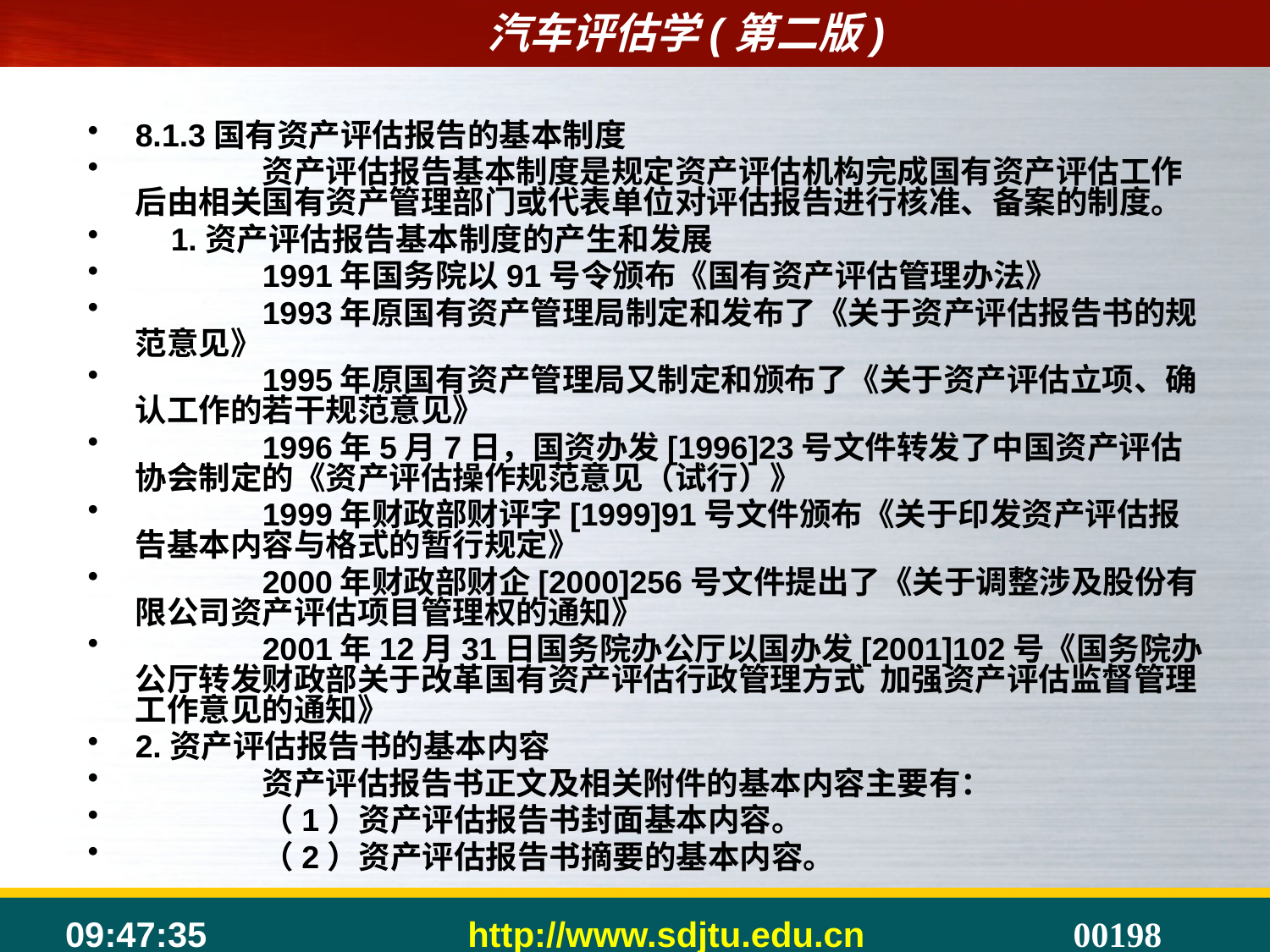

#
8.1.3国有资产评估报告的基本制度
	资产评估报告基本制度是规定资产评估机构完成国有资产评估工作后由相关国有资产管理部门或代表单位对评估报告进行核准、备案的制度。
    1.资产评估报告基本制度的产生和发展
	1991年国务院以91号令颁布《国有资产评估管理办法》
	1993年原国有资产管理局制定和发布了《关于资产评估报告书的规范意见》
	1995年原国有资产管理局又制定和颁布了《关于资产评估立项、确认工作的若干规范意见》
	1996年5月7日，国资办发[1996]23号文件转发了中国资产评估协会制定的《资产评估操作规范意见（试行）》
	1999年财政部财评字[1999]91号文件颁布《关于印发资产评估报告基本内容与格式的暂行规定》
	2000年财政部财企[2000]256号文件提出了《关于调整涉及股份有限公司资产评估项目管理权的通知》
	2001年12月31日国务院办公厅以国办发[2001]102号《国务院办公厅转发财政部关于改革国有资产评估行政管理方式  加强资产评估监督管理工作意见的通知》
2.资产评估报告书的基本内容
	资产评估报告书正文及相关附件的基本内容主要有：
	（1）资产评估报告书封面基本内容。
	（2）资产评估报告书摘要的基本内容。